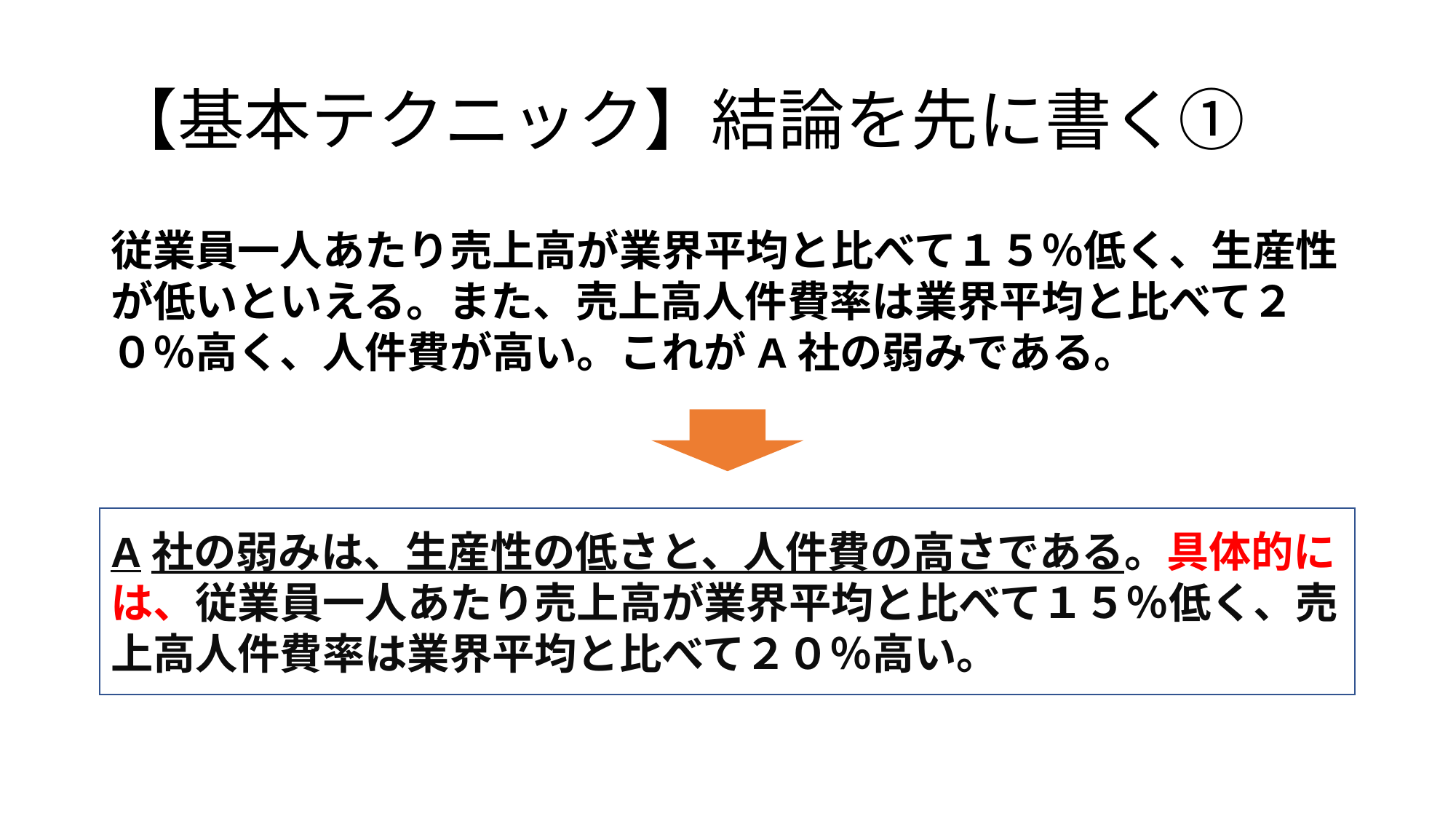

# 【基本テクニック】結論を先に書く①
従業員一人あたり売上高が業界平均と比べて１５％低く、生産性が低いといえる。また、売上高人件費率は業界平均と比べて２０％高く、人件費が高い。これがA社の弱みである。

A社の弱みは、生産性の低さと、人件費の高さである。具体的には、従業員一人あたり売上高が業界平均と比べて１５％低く、売上高人件費率は業界平均と比べて２０％高い。